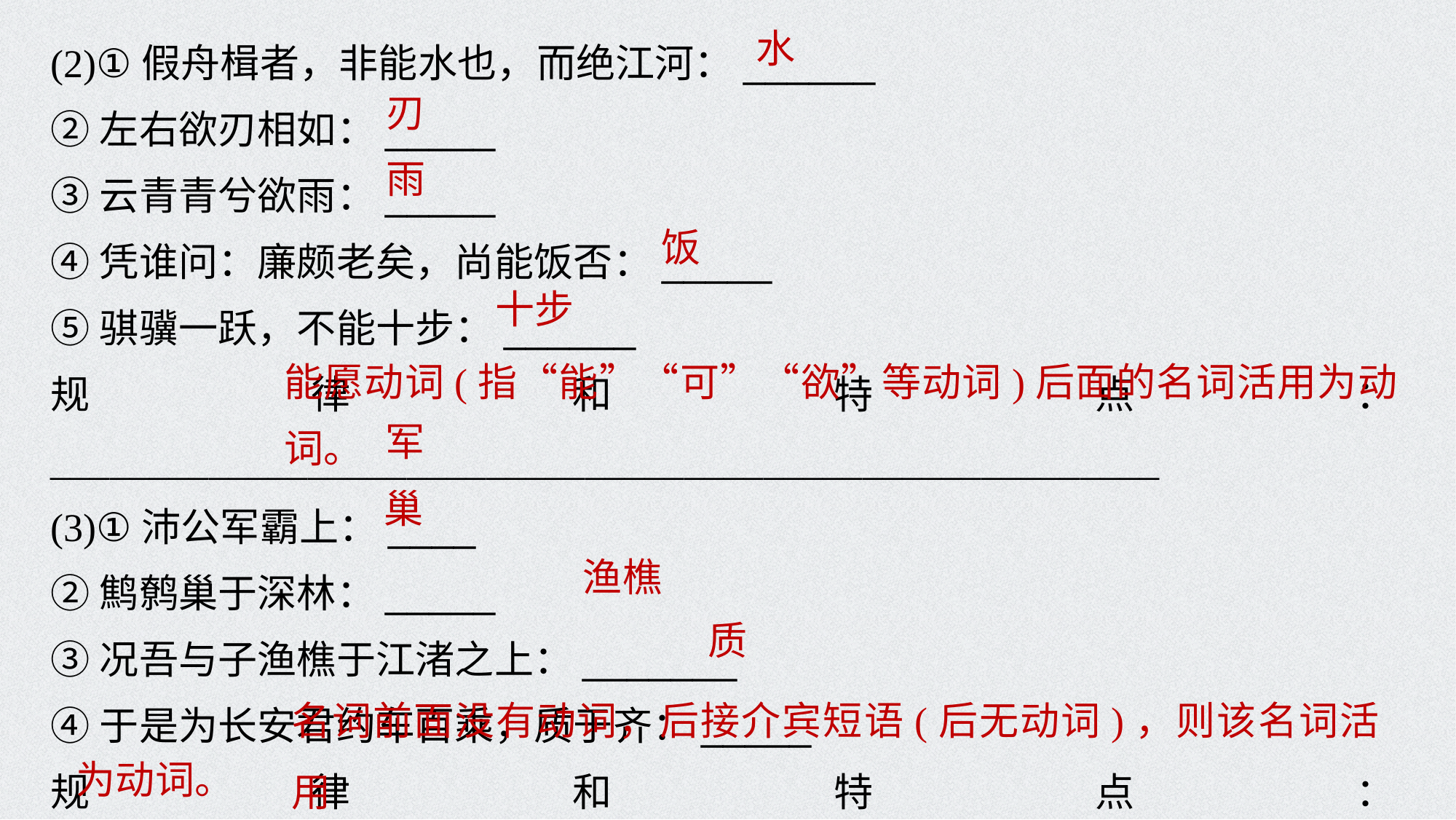

(2)①假舟楫者，非能水也，而绝江河：______
②左右欲刃相如：_____
③云青青兮欲雨：_____
④凭谁问：廉颇老矣，尚能饭否：_____
⑤骐骥一跃，不能十步：______
规律和特点：________________________________________________________
(3)①沛公军霸上：____
②鹪鹩巢于深林：_____
③况吾与子渔樵于江渚之上：_______
④于是为长安君约车百乘，质于齐：_____
规律和特点：________________________________________________________
______________________________________________________
水
刃
雨
饭
十步
能愿动词(指“能”“可”“欲”等动词)后面的名词活用为动词。
军
巢
渔樵
质
名词前面没有动词，后接介宾短语(后无动词)，则该名词活用
为动词。